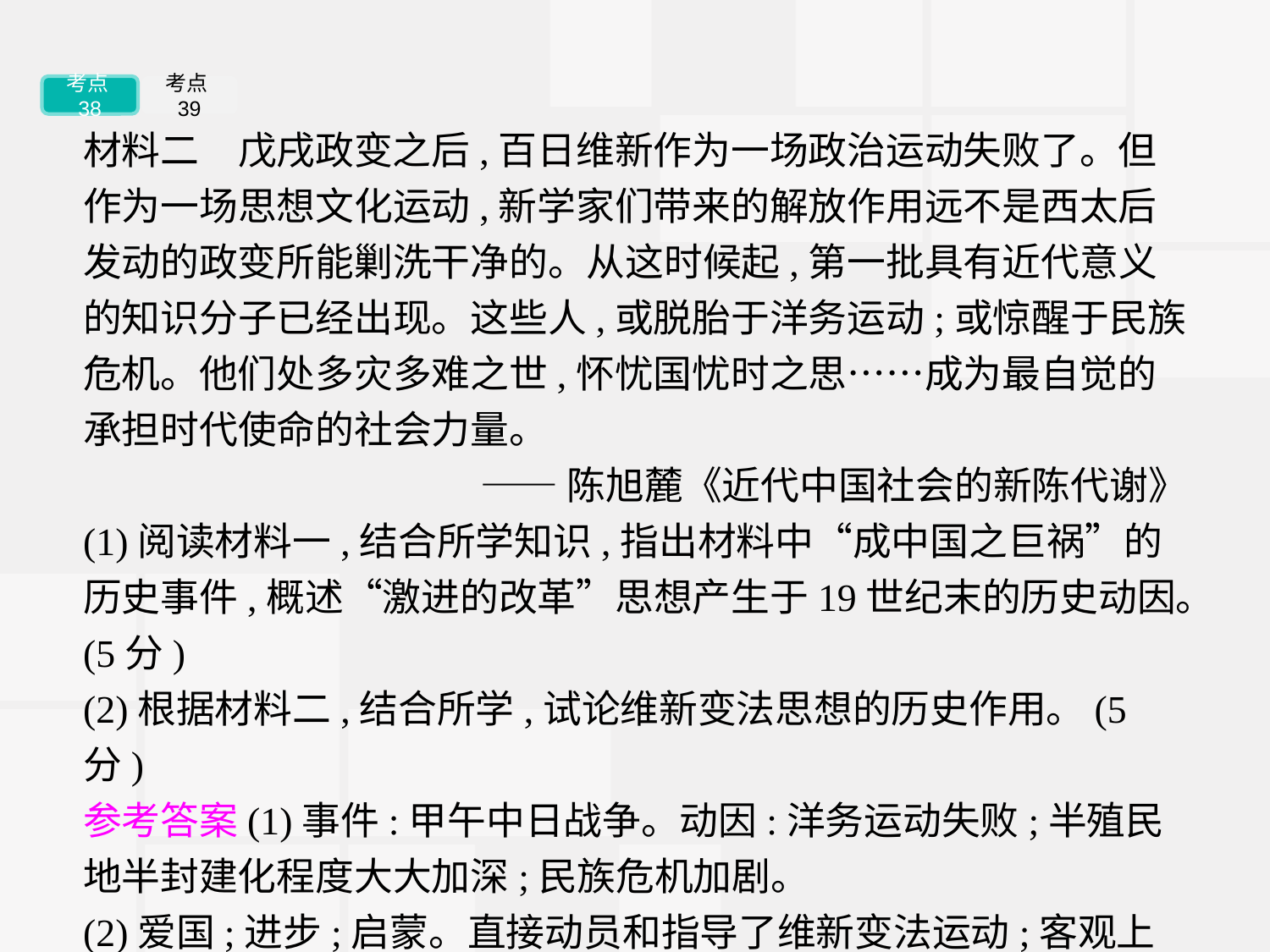

考点38
考点39
材料二　戊戌政变之后,百日维新作为一场政治运动失败了。但作为一场思想文化运动,新学家们带来的解放作用远不是西太后发动的政变所能剿洗干净的。从这时候起,第一批具有近代意义的知识分子已经出现。这些人,或脱胎于洋务运动;或惊醒于民族危机。他们处多灾多难之世,怀忧国忧时之思……成为最自觉的承担时代使命的社会力量。
——陈旭麓《近代中国社会的新陈代谢》
(1)阅读材料一,结合所学知识,指出材料中“成中国之巨祸”的历史事件,概述“激进的改革”思想产生于19世纪末的历史动因。(5分)
(2)根据材料二,结合所学,试论维新变法思想的历史作用。(5分)
参考答案(1)事件:甲午中日战争。动因:洋务运动失败;半殖民地半封建化程度大大加深;民族危机加剧。
(2)爱国;进步;启蒙。直接动员和指导了维新变法运动;客观上有利于资产阶级革命思想的传播。